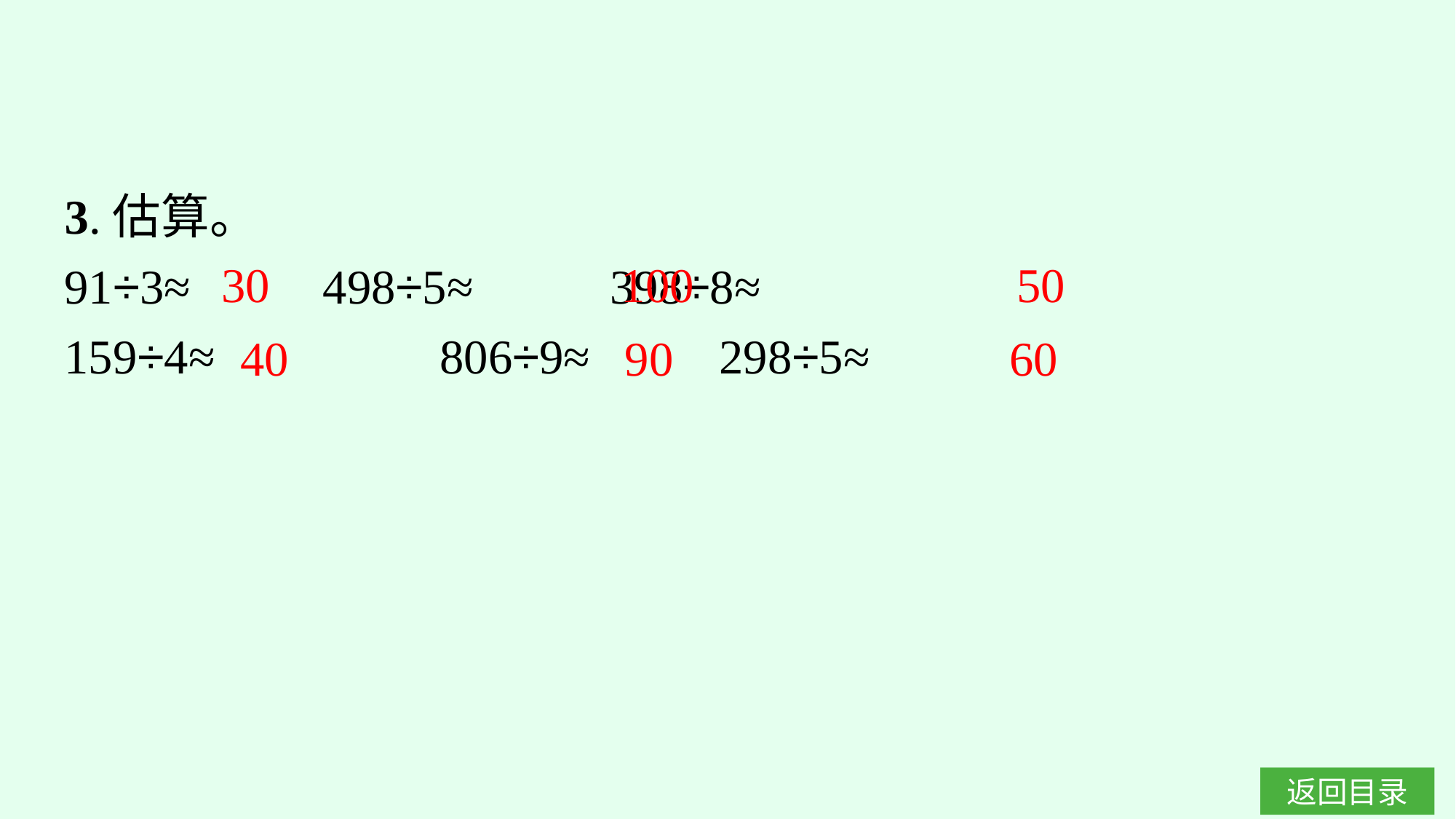

3.估算。
91÷3≈		498÷5≈		398÷8≈
159÷4≈		806÷9≈		298÷5≈
30
100
50
40
90
60